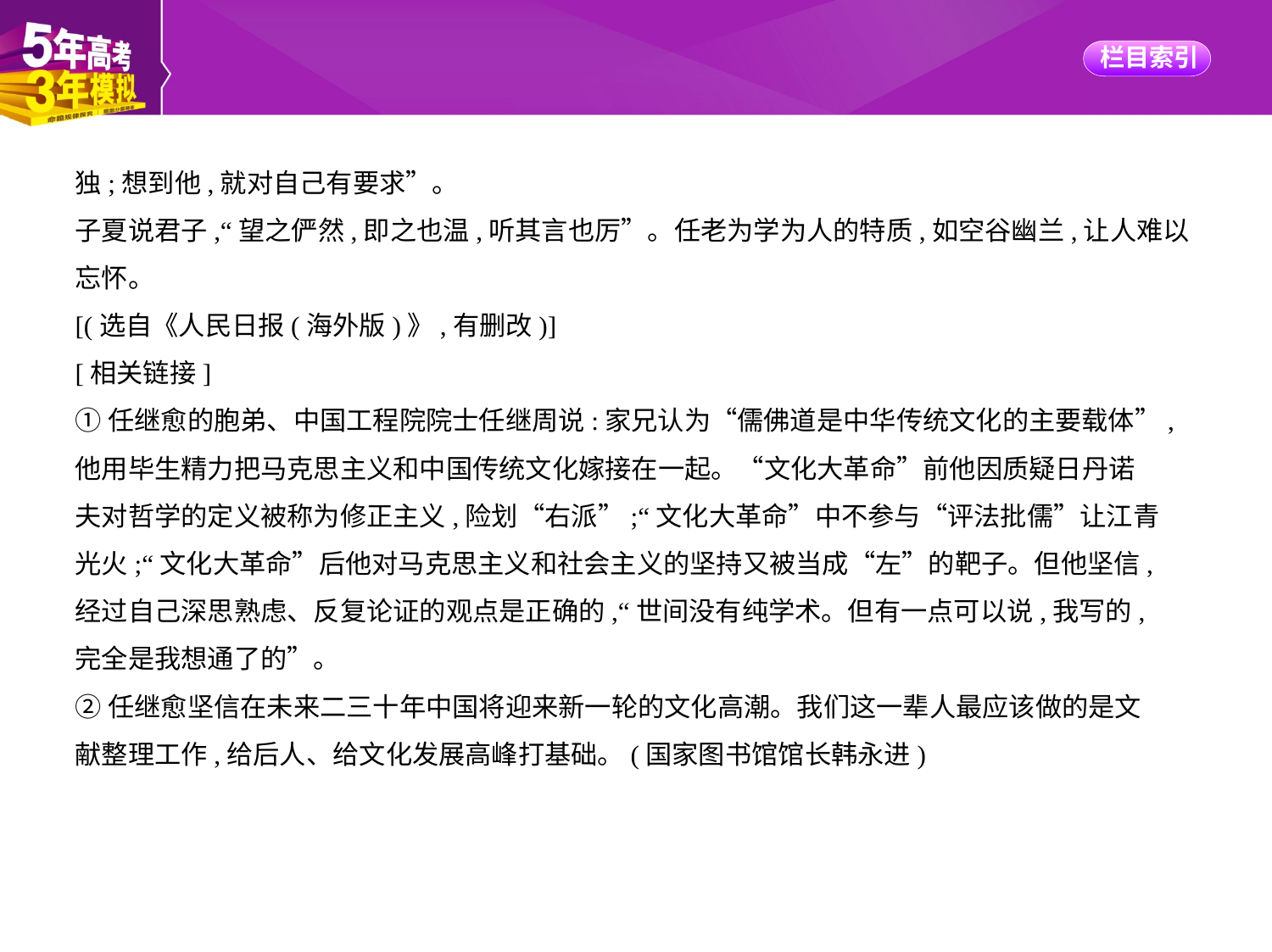

独;想到他,就对自己有要求”。
子夏说君子,“望之俨然,即之也温,听其言也厉”。任老为学为人的特质,如空谷幽兰,让人难以
忘怀。
[(选自《人民日报(海外版)》,有删改)]
[相关链接]
①任继愈的胞弟、中国工程院院士任继周说:家兄认为“儒佛道是中华传统文化的主要载体”,
他用毕生精力把马克思主义和中国传统文化嫁接在一起。“文化大革命”前他因质疑日丹诺
夫对哲学的定义被称为修正主义,险划“右派”;“文化大革命”中不参与“评法批儒”让江青
光火;“文化大革命”后他对马克思主义和社会主义的坚持又被当成“左”的靶子。但他坚信,
经过自己深思熟虑、反复论证的观点是正确的,“世间没有纯学术。但有一点可以说,我写的,
完全是我想通了的”。
②任继愈坚信在未来二三十年中国将迎来新一轮的文化高潮。我们这一辈人最应该做的是文
献整理工作,给后人、给文化发展高峰打基础。(国家图书馆馆长韩永进)